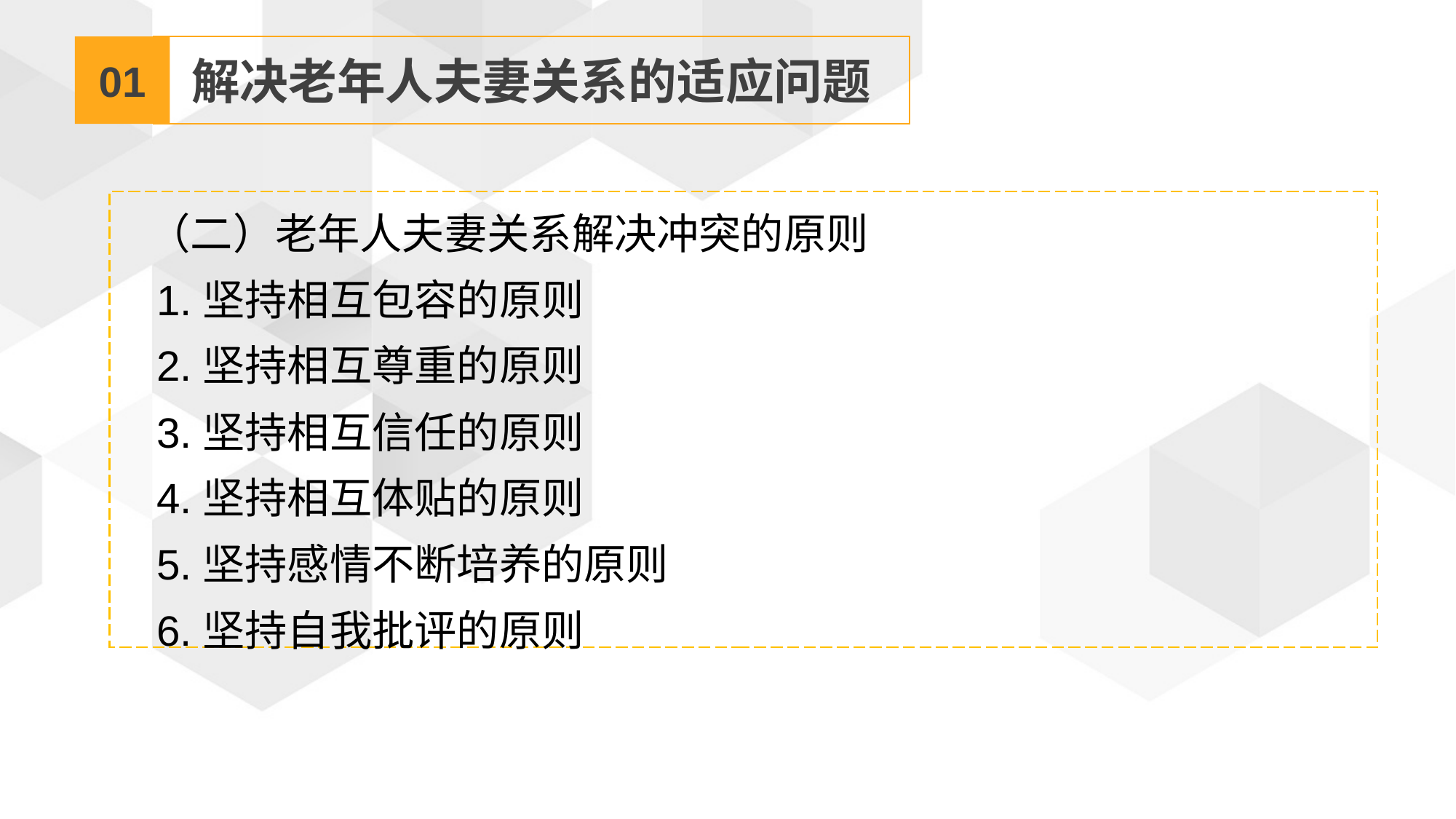

01
解决老年人夫妻关系的适应问题
   （二）老年人夫妻关系解决冲突的原则
    1.坚持相互包容的原则
    2.坚持相互尊重的原则
    3.坚持相互信任的原则
    4.坚持相互体贴的原则
    5.坚持感情不断培养的原则
    6.坚持自我批评的原则